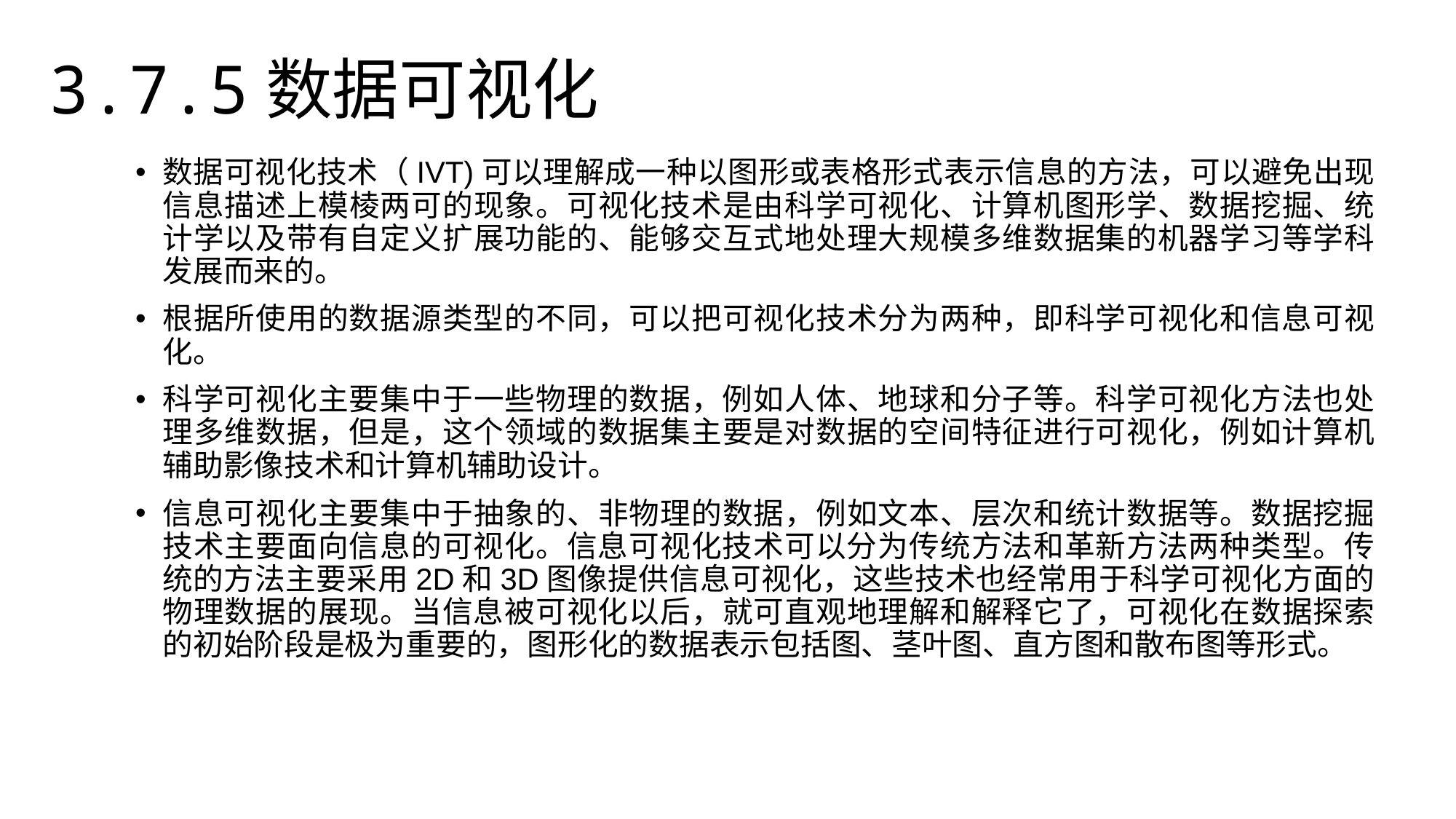

3.7.5数据可视化
数据可视化技术（IVT)可以理解成一种以图形或表格形式表示信息的方法，可以避免出现信息描述上模棱两可的现象。可视化技术是由科学可视化、计算机图形学、数据挖掘、统计学以及带有自定义扩展功能的、能够交互式地处理大规模多维数据集的机器学习等学科发展而来的。
根据所使用的数据源类型的不同，可以把可视化技术分为两种，即科学可视化和信息可视化。
科学可视化主要集中于一些物理的数据，例如人体、地球和分子等。科学可视化方法也处理多维数据，但是，这个领域的数据集主要是对数据的空间特征进行可视化，例如计算机辅助影像技术和计算机辅助设计。
信息可视化主要集中于抽象的、非物理的数据，例如文本、层次和统计数据等。数据挖掘技术主要面向信息的可视化。信息可视化技术可以分为传统方法和革新方法两种类型。传统的方法主要采用2D和3D图像提供信息可视化，这些技术也经常用于科学可视化方面的物理数据的展现。当信息被可视化以后，就可直观地理解和解释它了，可视化在数据探索的初始阶段是极为重要的，图形化的数据表示包括图、茎叶图、直方图和散布图等形式。